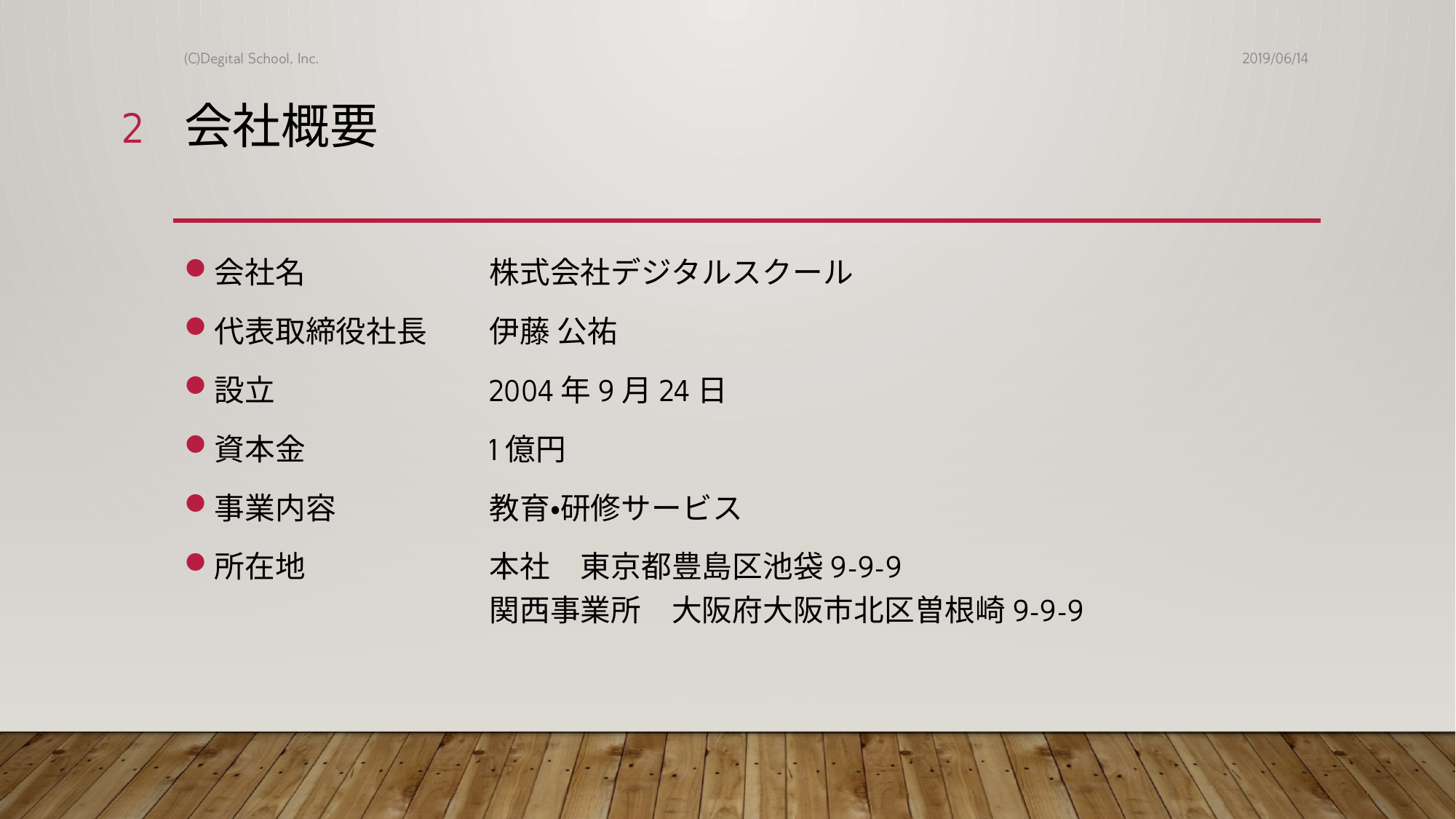

(C)Degital School, Inc.
2019/06/14
2
# 会社概要
会社名	株式会社デジタルスクール
代表取締役社長	伊藤 公祐
設立	2004年9月24日
資本金	1億円
事業内容	教育・研修サービス
所在地	本社　東京都豊島区池袋9-9-9
	関西事業所　大阪府大阪市北区曽根崎9-9-9